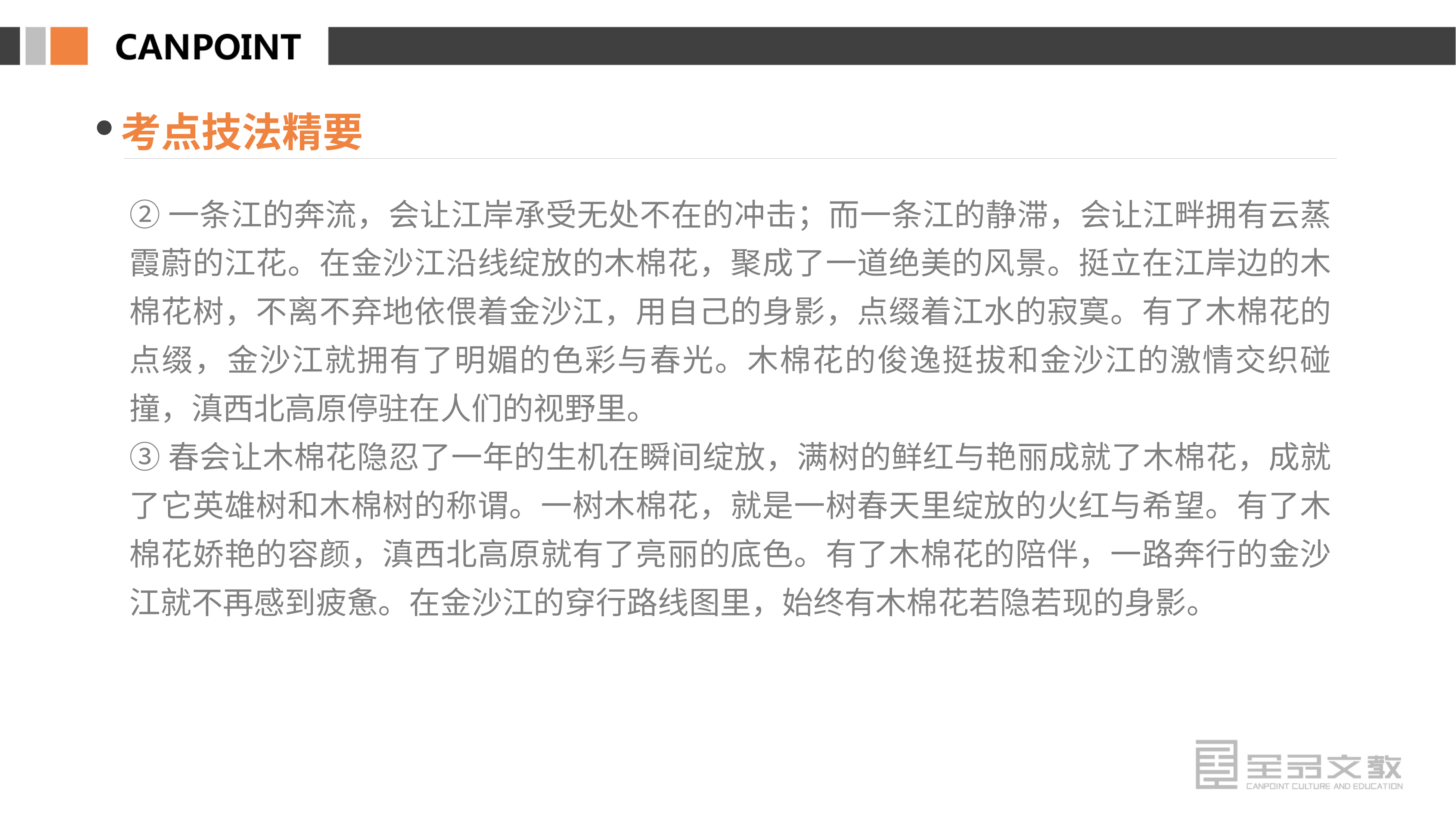

考点技法精要

②一条江的奔流，会让江岸承受无处不在的冲击；而一条江的静滞，会让江畔拥有云蒸霞蔚的江花。在金沙江沿线绽放的木棉花，聚成了一道绝美的风景。挺立在江岸边的木棉花树，不离不弃地依偎着金沙江，用自己的身影，点缀着江水的寂寞。有了木棉花的点缀，金沙江就拥有了明媚的色彩与春光。木棉花的俊逸挺拔和金沙江的激情交织碰撞，滇西北高原停驻在人们的视野里。
③春会让木棉花隐忍了一年的生机在瞬间绽放，满树的鲜红与艳丽成就了木棉花，成就了它英雄树和木棉树的称谓。一树木棉花，就是一树春天里绽放的火红与希望。有了木棉花娇艳的容颜，滇西北高原就有了亮丽的底色。有了木棉花的陪伴，一路奔行的金沙江就不再感到疲惫。在金沙江的穿行路线图里，始终有木棉花若隐若现的身影。